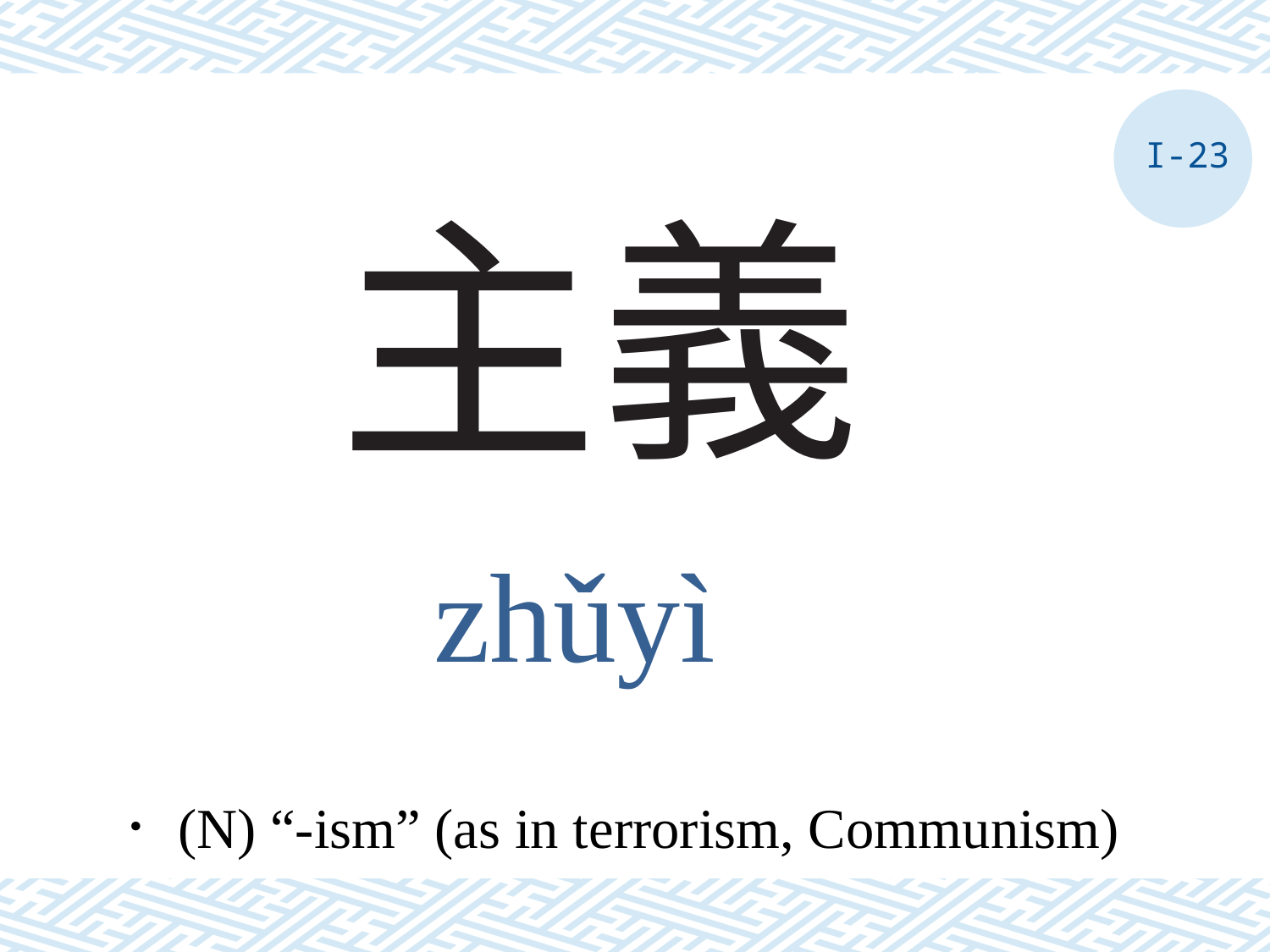

I-23

# 主義
zhǔyì
．(N) “-ism” (as in terrorism, Communism)